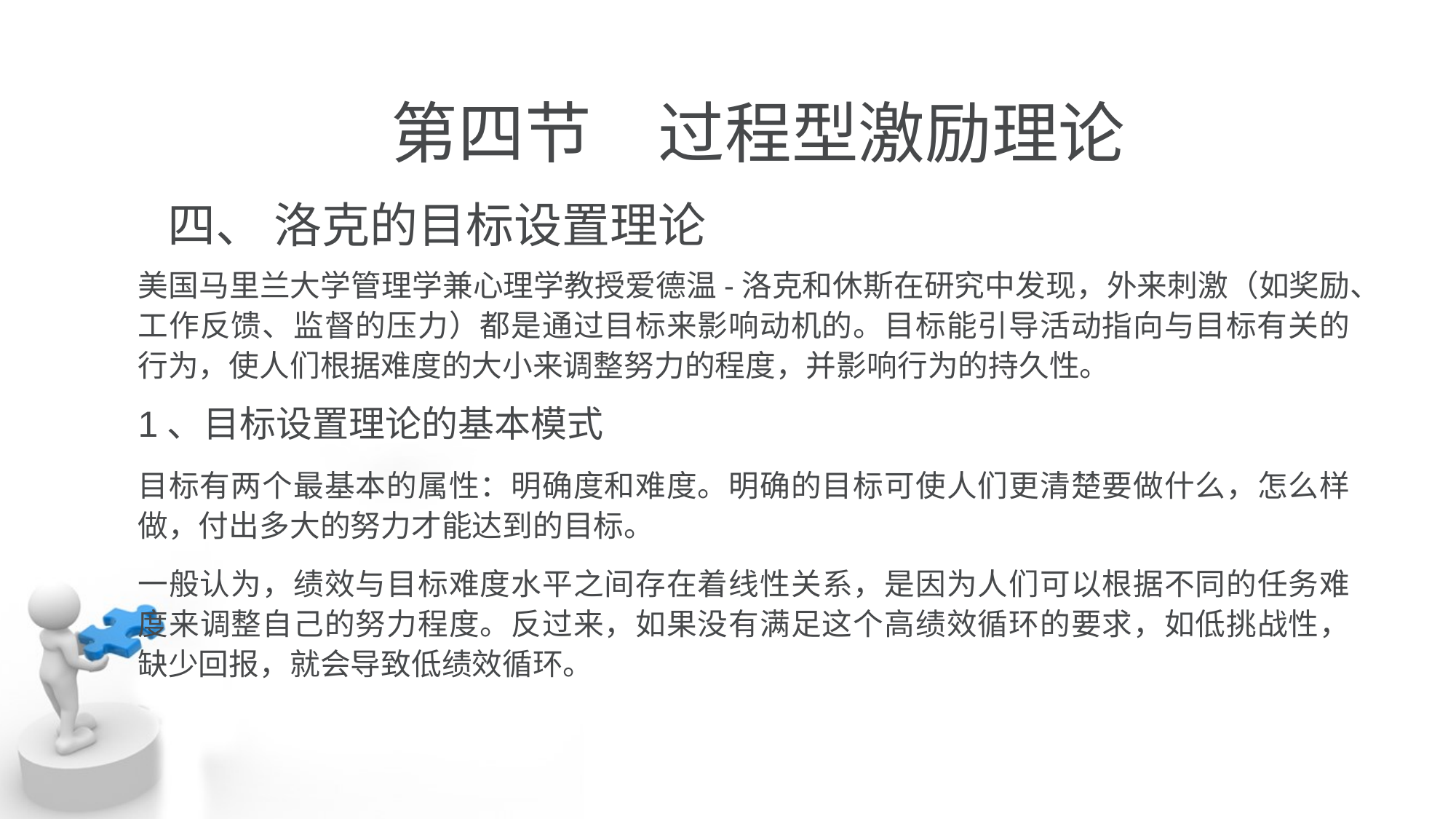

# 第四节　过程型激励理论
四、 洛克的目标设置理论
美国马里兰大学管理学兼心理学教授爱德温-洛克和休斯在研究中发现，外来刺激（如奖励、工作反馈、监督的压力）都是通过目标来影响动机的。目标能引导活动指向与目标有关的行为，使人们根据难度的大小来调整努力的程度，并影响行为的持久性。
1、目标设置理论的基本模式
目标有两个最基本的属性：明确度和难度。明确的目标可使人们更清楚要做什么，怎么样做，付出多大的努力才能达到的目标。
一般认为，绩效与目标难度水平之间存在着线性关系，是因为人们可以根据不同的任务难度来调整自己的努力程度。反过来，如果没有满足这个高绩效循环的要求，如低挑战性，缺少回报，就会导致低绩效循环。